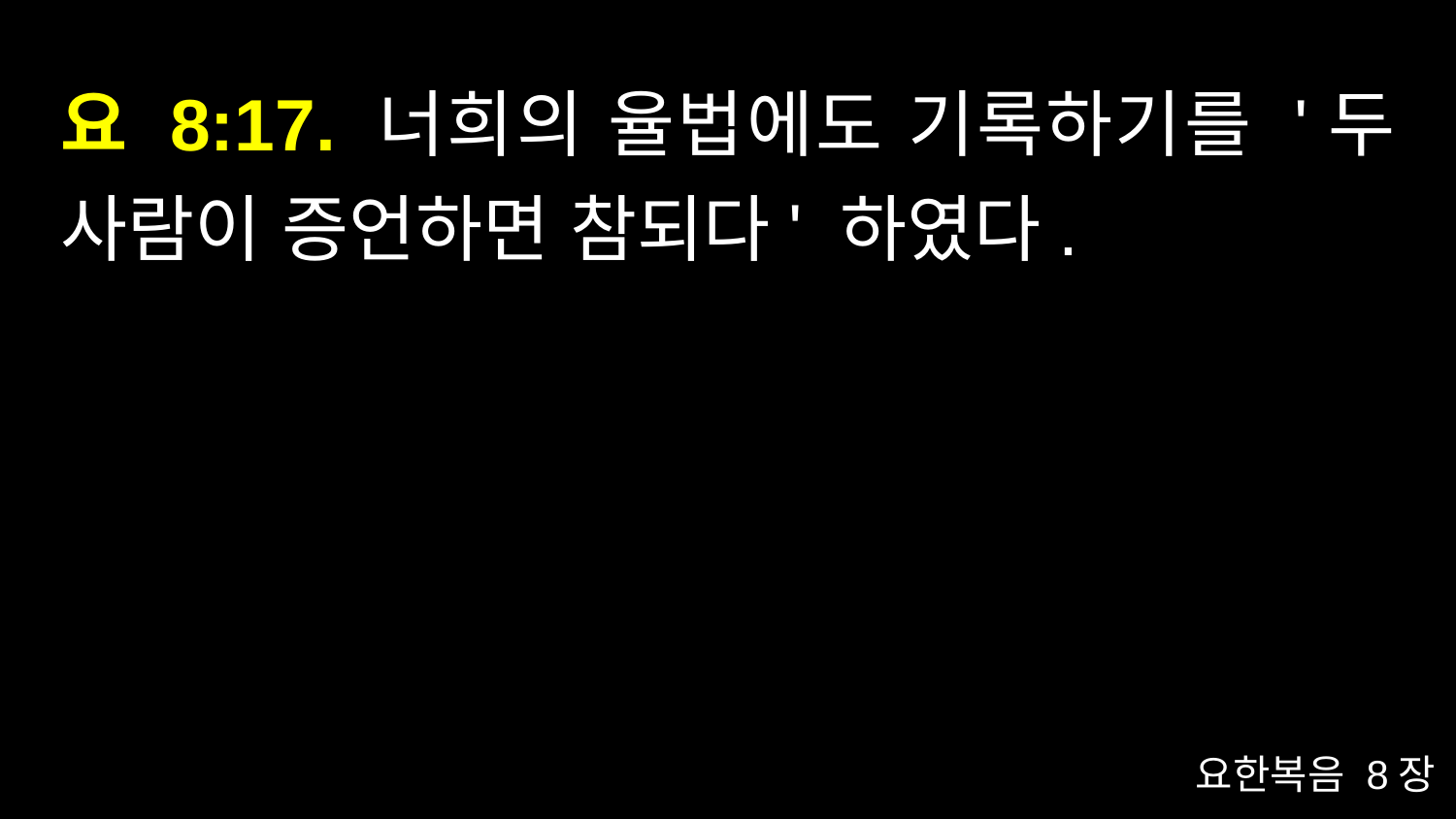

# 요 8:17. 너희의 율법에도 기록하기를 '두 사람이 증언하면 참되다' 하였다.
요한복음 8장